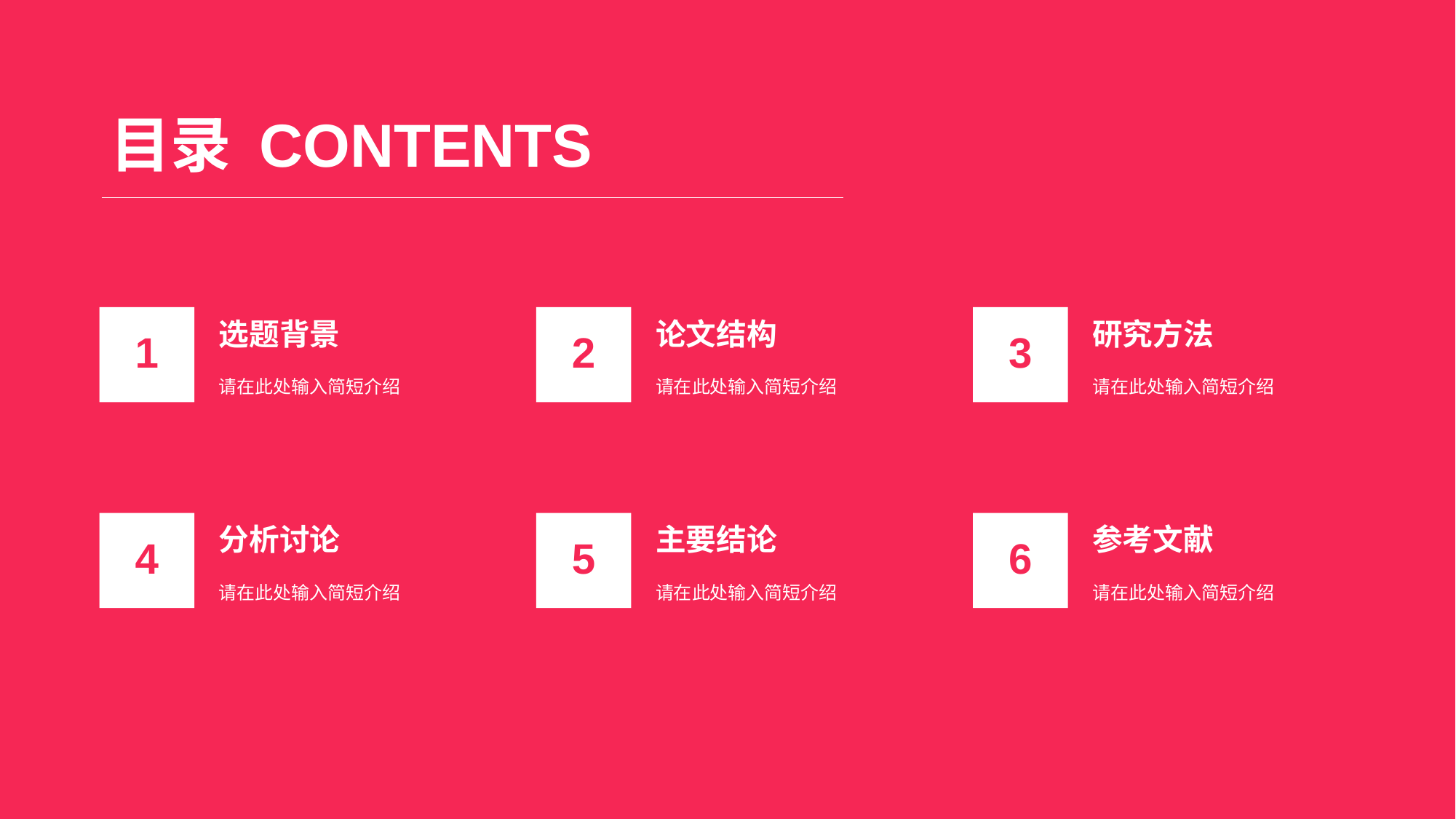

目录 CONTENTS
1
选题背景
2
论文结构
3
研究方法
请在此处输入简短介绍
请在此处输入简短介绍
请在此处输入简短介绍
4
分析讨论
5
主要结论
6
参考文献
请在此处输入简短介绍
请在此处输入简短介绍
请在此处输入简短介绍